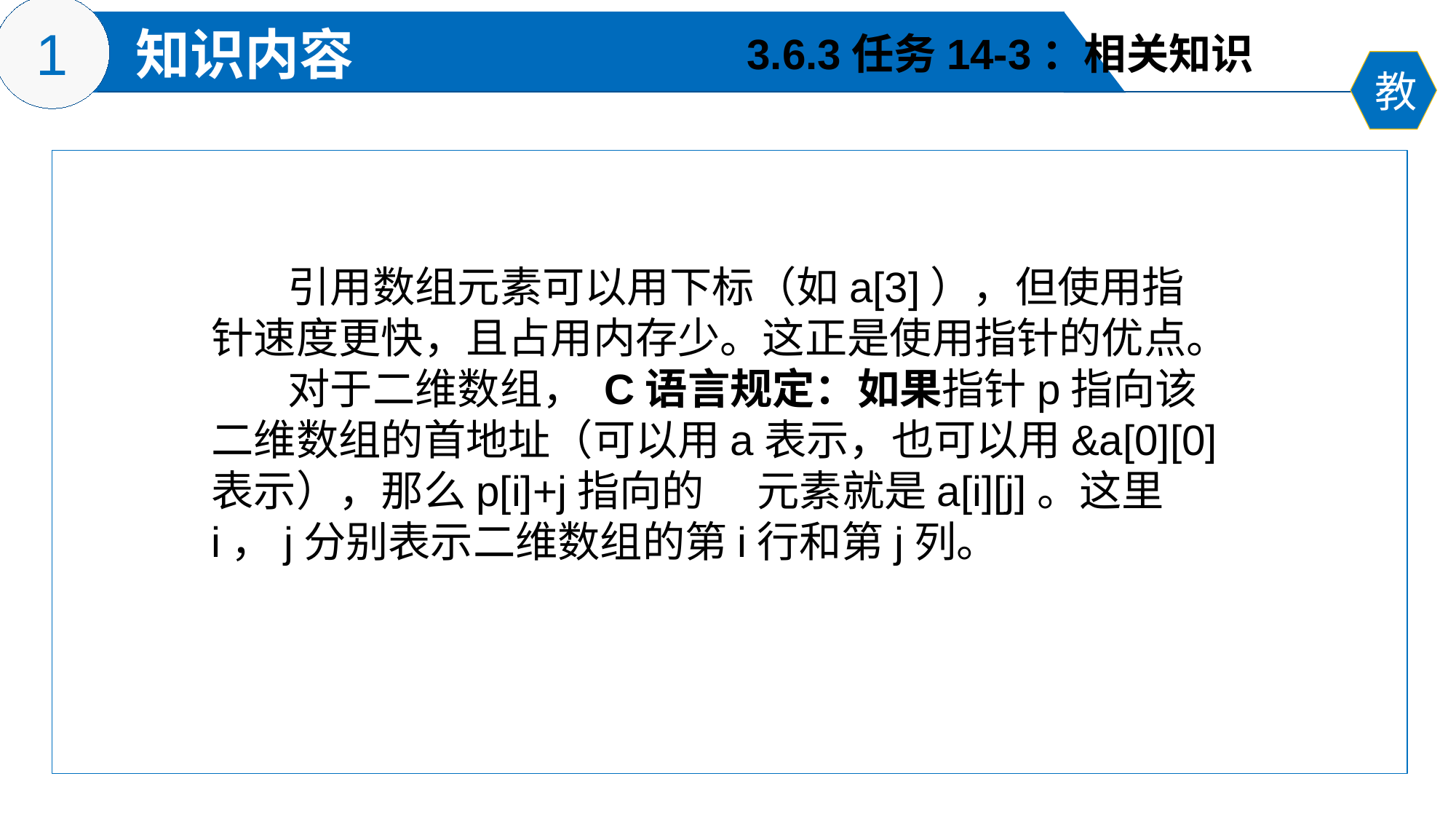

3.6.3任务14-3：相关知识

       引用数组元素可以用下标（如a[3]），但使用指针速度更快，且占用内存少。这正是使用指针的优点。
       对于二维数组， C语言规定：如果指针p指向该二维数组的首地址（可以用a表示，也可以用&a[0][0]表示），那么p[i]+j指向的	元素就是a[i][j]。这里i，j分别表示二维数组的第i行和第j列。